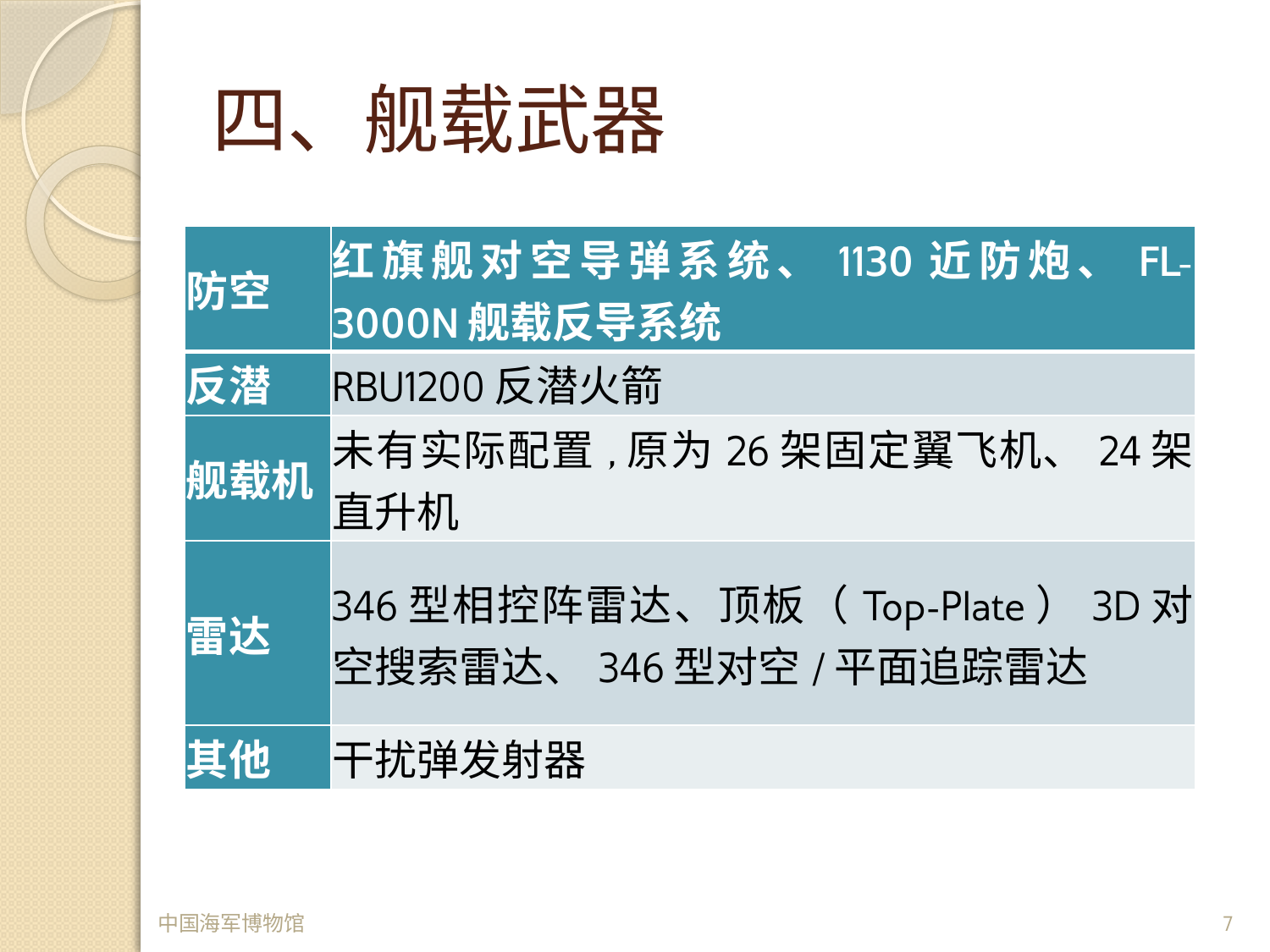

# 四、舰载武器
| 防空 | 红旗舰对空导弹系统、1130近防炮、FL-3000N舰载反导系统 |
| --- | --- |
| 反潜 | RBU1200反潜火箭 |
| 舰载机 | 未有实际配置,原为26架固定翼飞机、24架直升机 |
| 雷达 | 346型相控阵雷达、顶板（Top-Plate）3D对空搜索雷达、346型对空/平面追踪雷达 |
| 其他 | 干扰弹发射器 |
中国海军博物馆
7